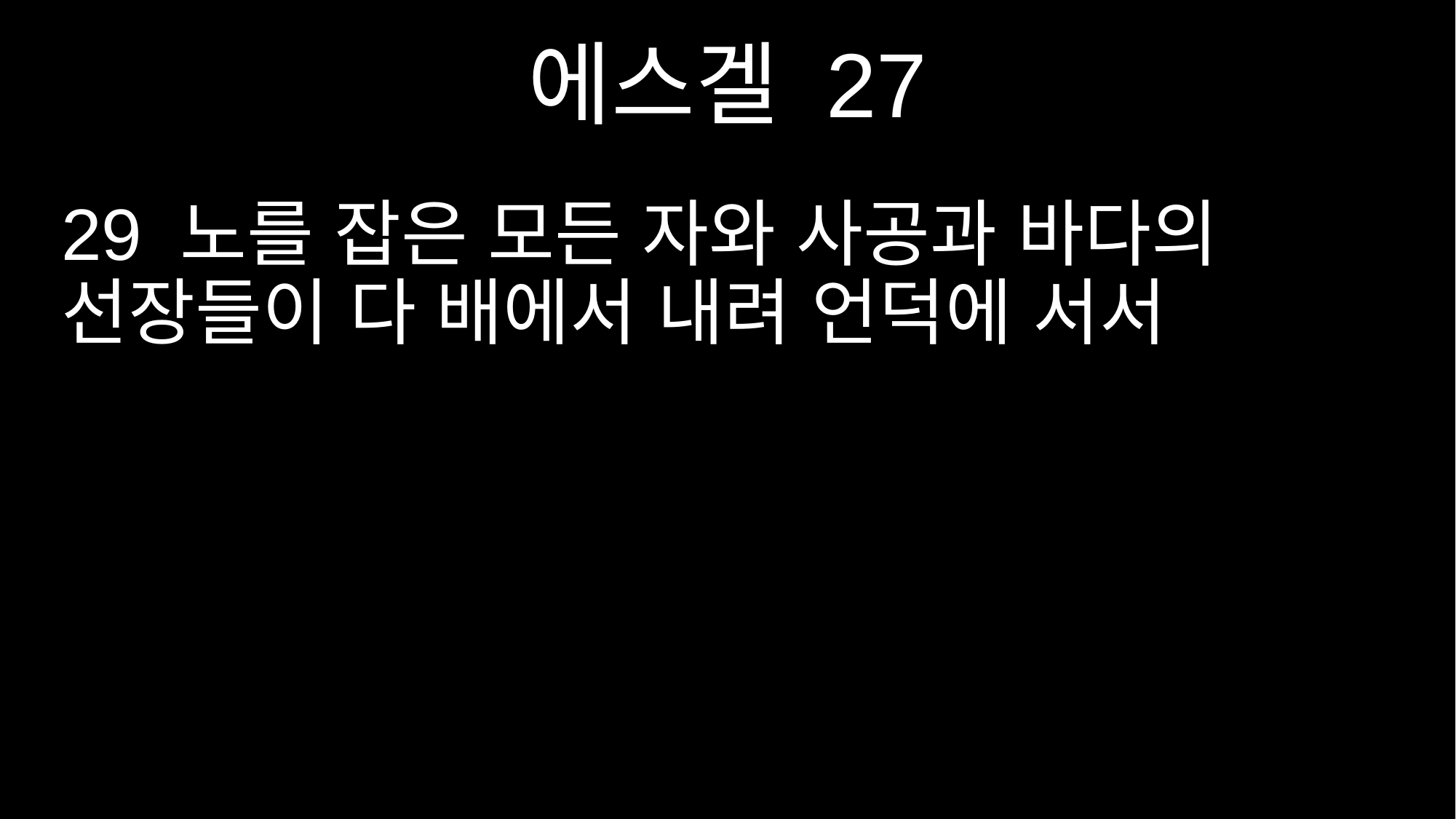

에스겔 27
29 노를 잡은 모든 자와 사공과 바다의 선장들이 다 배에서 내려 언덕에 서서